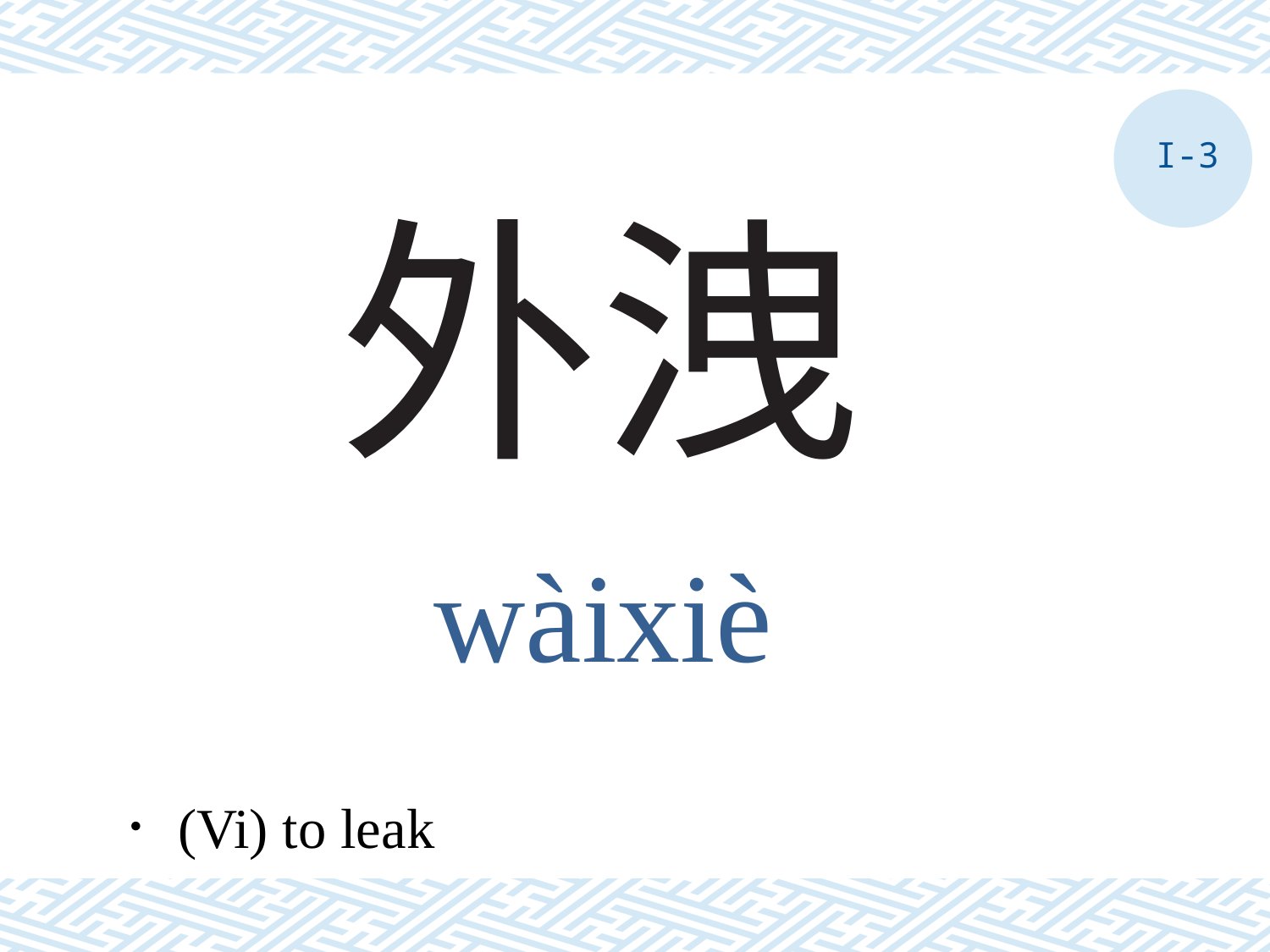

I-3

# 外洩
wàixiè
．(Vi) to leak